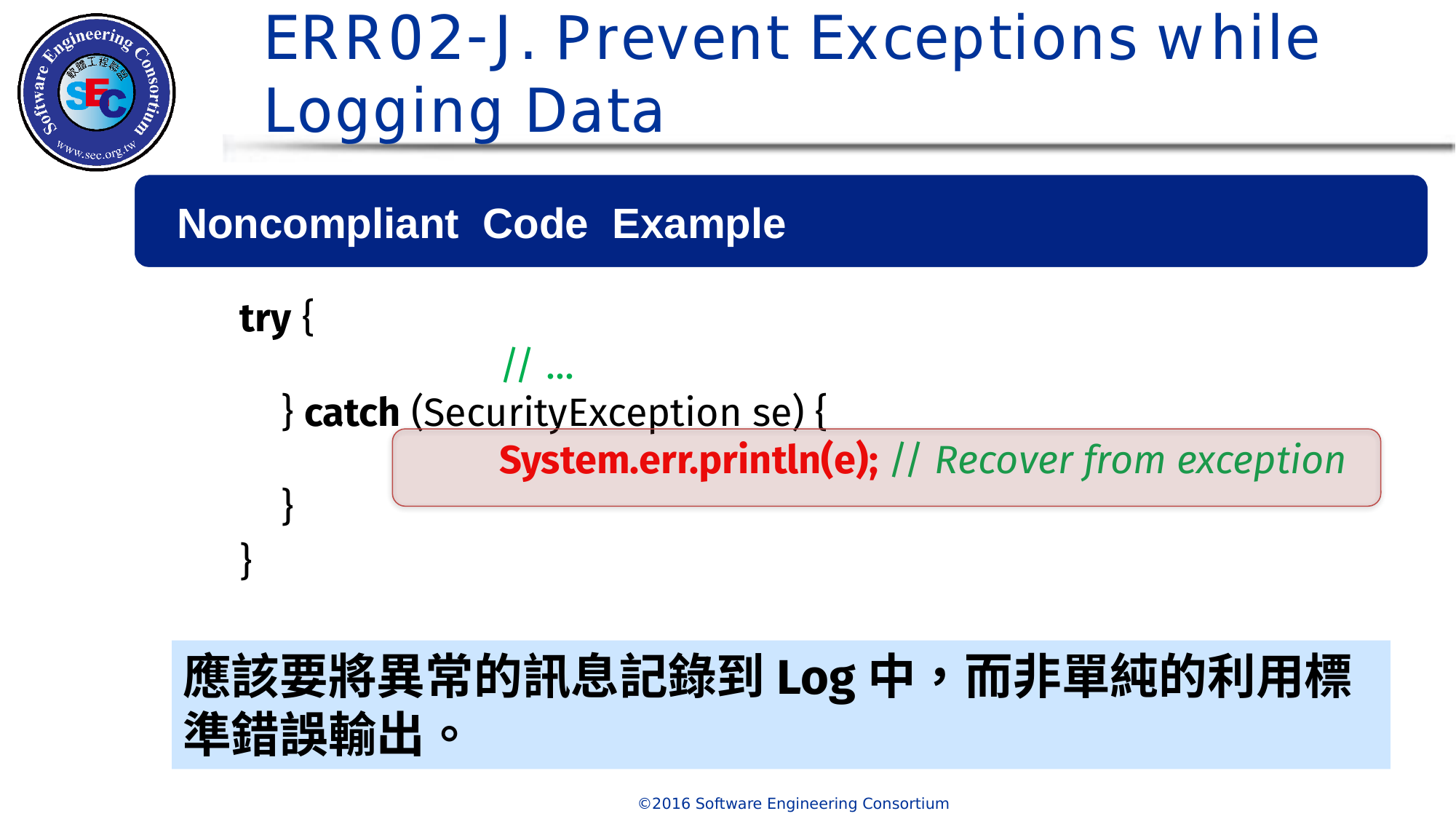

# ERR02-J. Prevent Exceptions while Logging Data

Noncompliant  Code  Example
try {
		// ...
} catch (SecurityException se) {
			System.err.println(e); // Recover from exception
	}
}

應該要將異常的訊息記錄到Log中，而非單純的利用標準錯誤輸出。
42